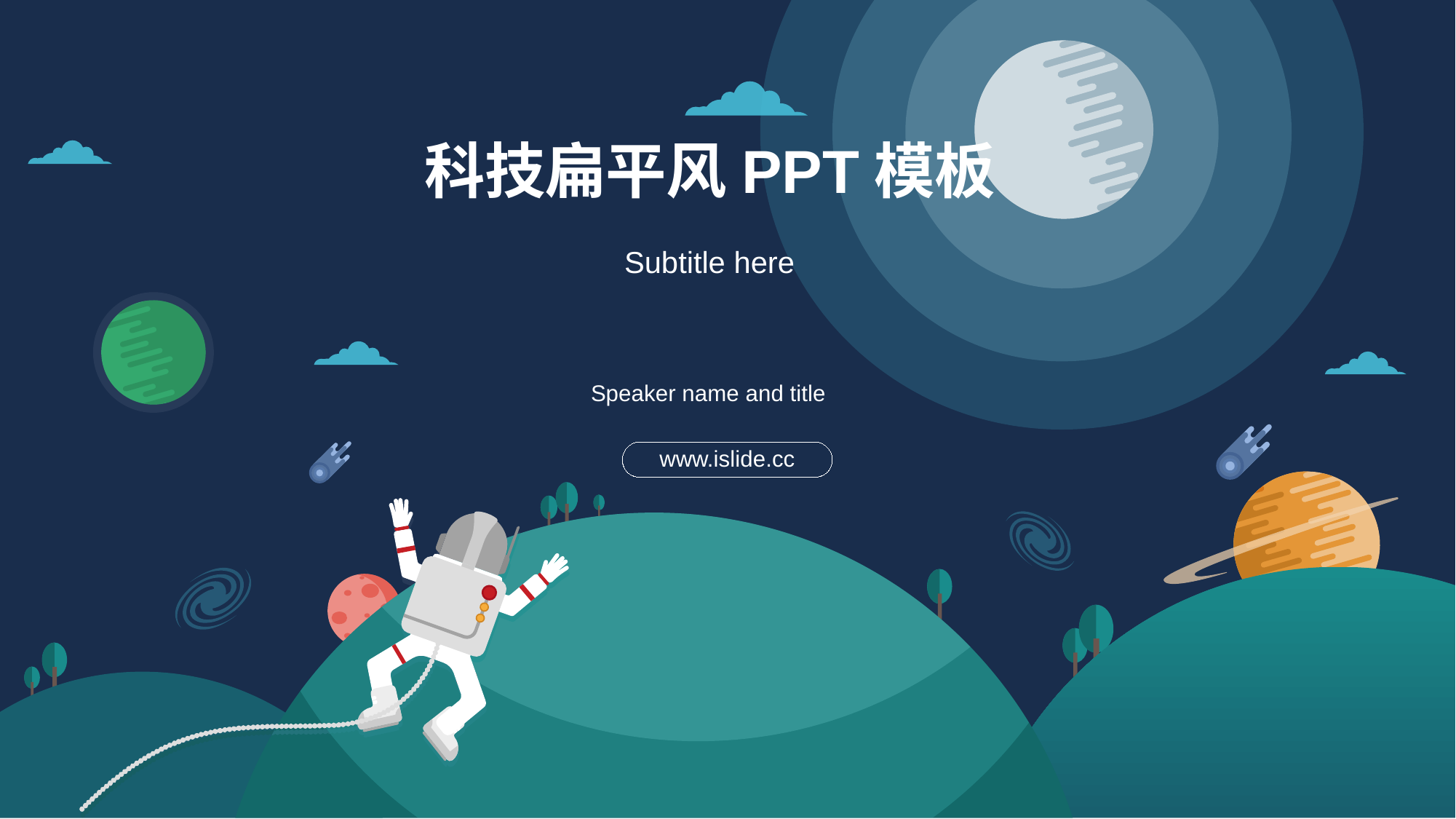

# 科技扁平风PPT模板

Subtitle here

Speaker name and title

www.islide.cc